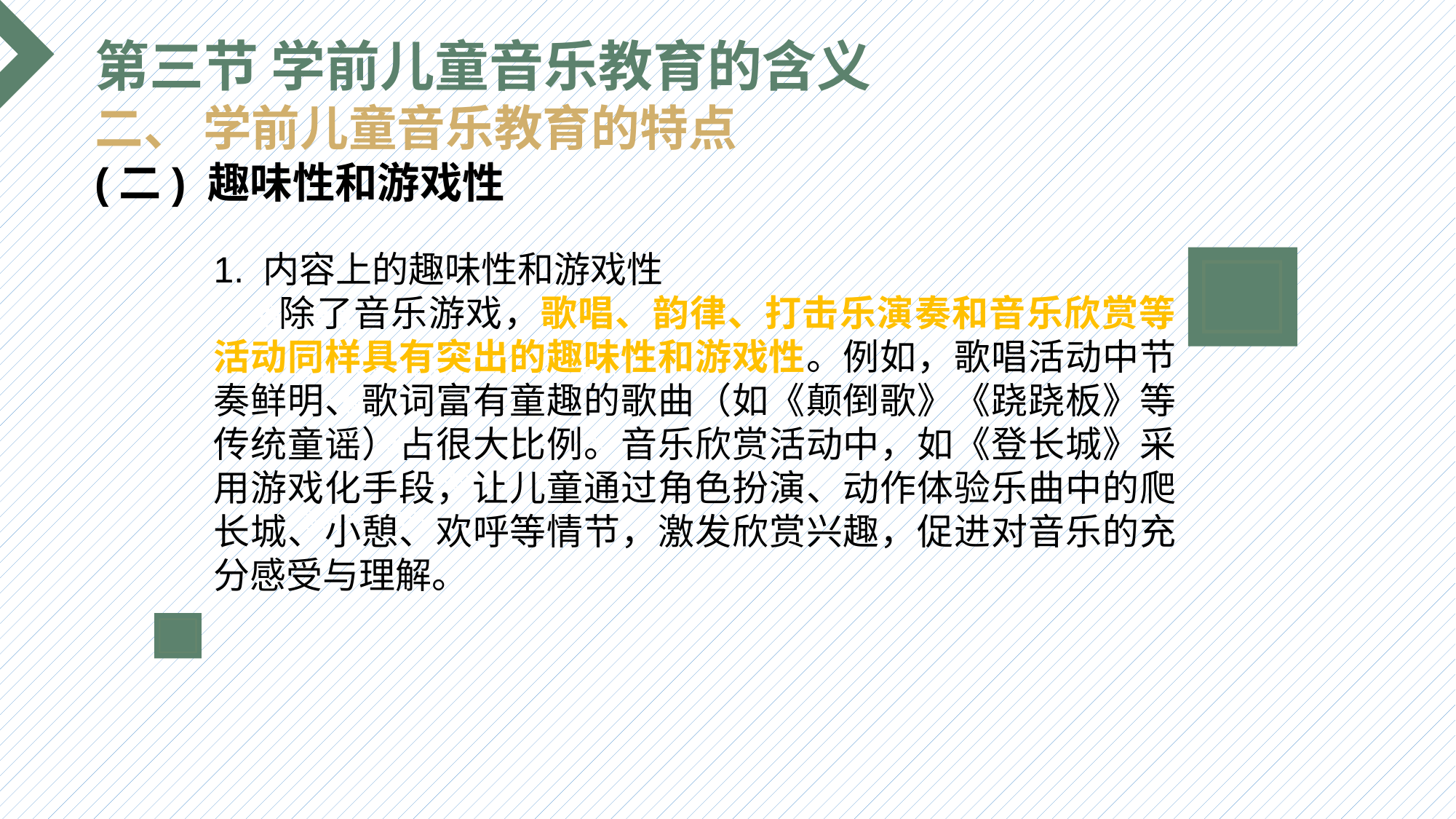

第三节 学前儿童音乐教育的含义
二、 学前儿童音乐教育的特点
(二) 趣味性和游戏性

1. 内容上的趣味性和游戏性
      除了音乐游戏，歌唱、韵律、打击乐演奏和音乐欣赏等活动同样具有突出的趣味性和游戏性。例如，歌唱活动中节奏鲜明、歌词富有童趣的歌曲（如《颠倒歌》《跷跷板》等传统童谣）占很大比例。音乐欣赏活动中，如《登长城》采用游戏化手段，让儿童通过角色扮演、动作体验乐曲中的爬长城、小憩、欢呼等情节，激发欣赏兴趣，促进对音乐的充分感受与理解。

选题背景
输入您的内容，请简要说明，言简意赅即可输入您的内容，请简要说明，言简意赅即可输入您的内容，请简要说明，言简意赅即可输入您的内容，请简要说明，言简意赅即可